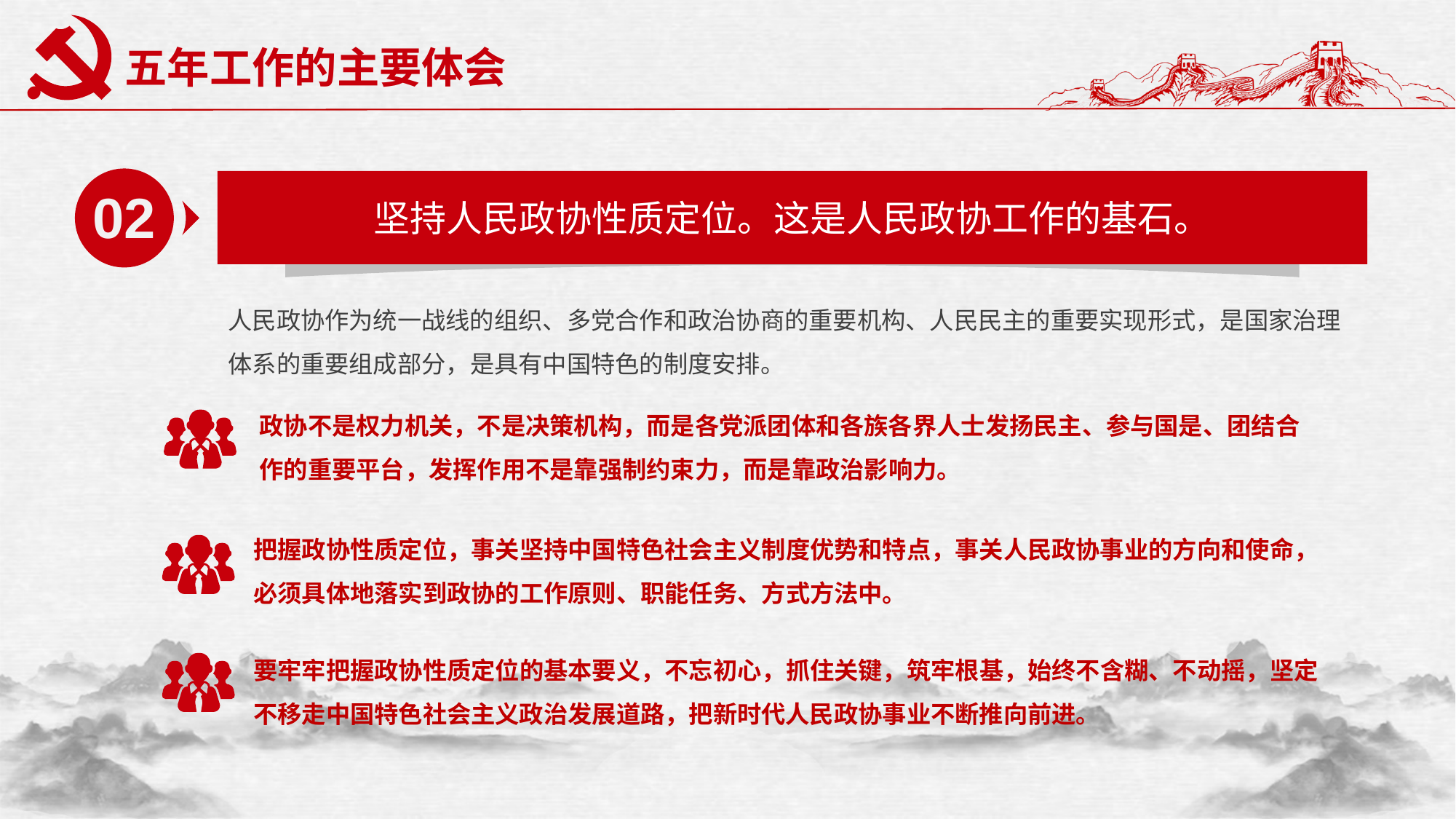

# 五年工作的主要体会

02
坚持人民政协性质定位。这是人民政协工作的基石。

人民政协作为统一战线的组织、多党合作和政治协商的重要机构、人民民主的重要实现形式，是国家治理体系的重要组成部分，是具有中国特色的制度安排。
政协不是权力机关，不是决策机构，而是各党派团体和各族各界人士发扬民主、参与国是、团结合作的重要平台，发挥作用不是靠强制约束力，而是靠政治影响力。

把握政协性质定位，事关坚持中国特色社会主义制度优势和特点，事关人民政协事业的方向和使命，必须具体地落实到政协的工作原则、职能任务、方式方法中。

要牢牢把握政协性质定位的基本要义，不忘初心，抓住关键，筑牢根基，始终不含糊、不动摇，坚定不移走中国特色社会主义政治发展道路，把新时代人民政协事业不断推向前进。